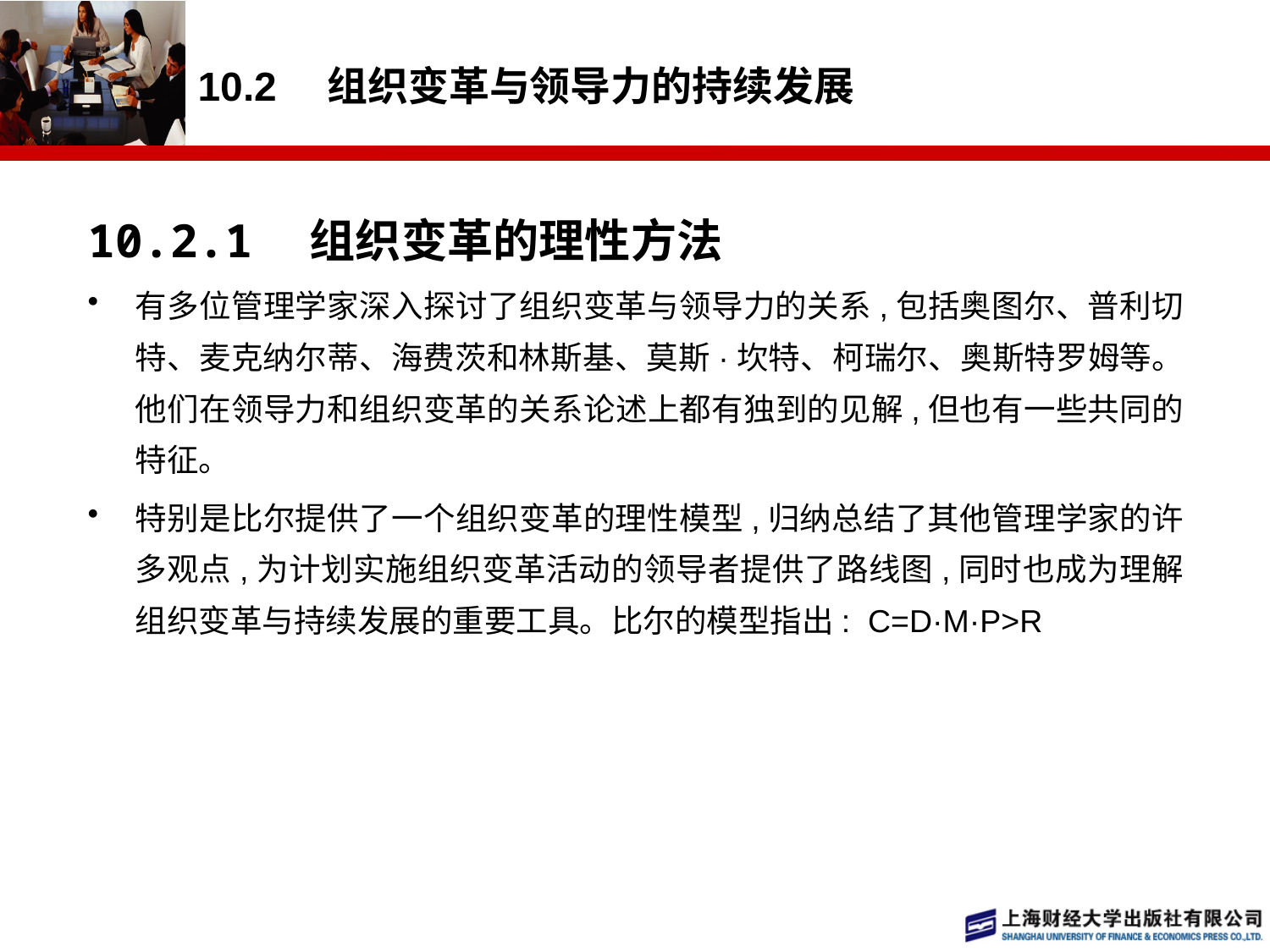

# 10.2　组织变革与领导力的持续发展
10.2.1　组织变革的理性方法
有多位管理学家深入探讨了组织变革与领导力的关系,包括奥图尔、普利切特、麦克纳尔蒂、海费茨和林斯基、莫斯·坎特、柯瑞尔、奥斯特罗姆等。他们在领导力和组织变革的关系论述上都有独到的见解,但也有一些共同的特征。
特别是比尔提供了一个组织变革的理性模型,归纳总结了其他管理学家的许多观点,为计划实施组织变革活动的领导者提供了路线图,同时也成为理解组织变革与持续发展的重要工具。比尔的模型指出:  C=D·M·P>R